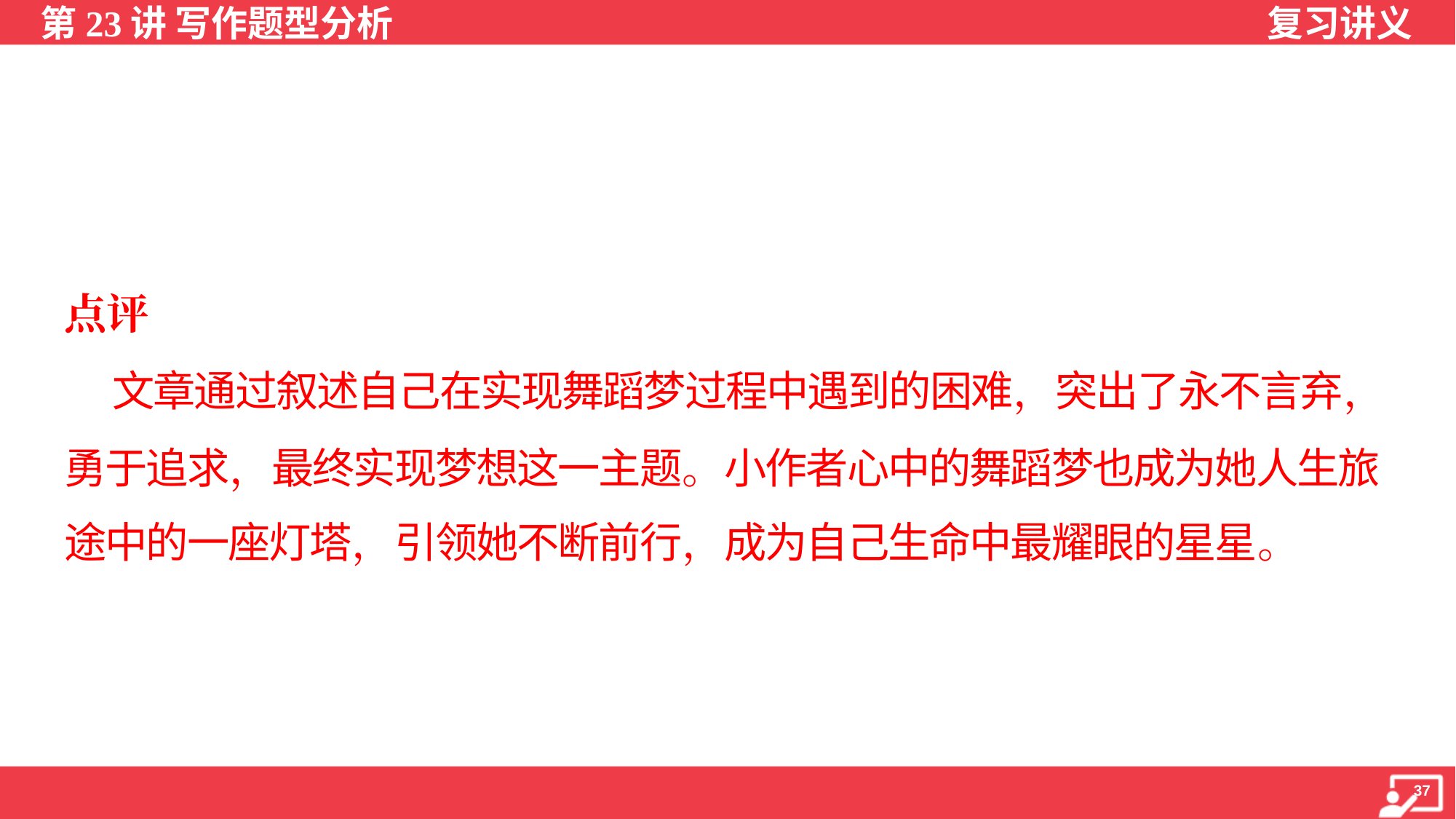

点评
    文章通过叙述自己在实现舞蹈梦过程中遇到的困难，突出了永不言弃，
勇于追求，最终实现梦想这一主题。小作者心中的舞蹈梦也成为她人生旅
途中的一座灯塔，引领她不断前行，成为自己生命中最耀眼的星星。